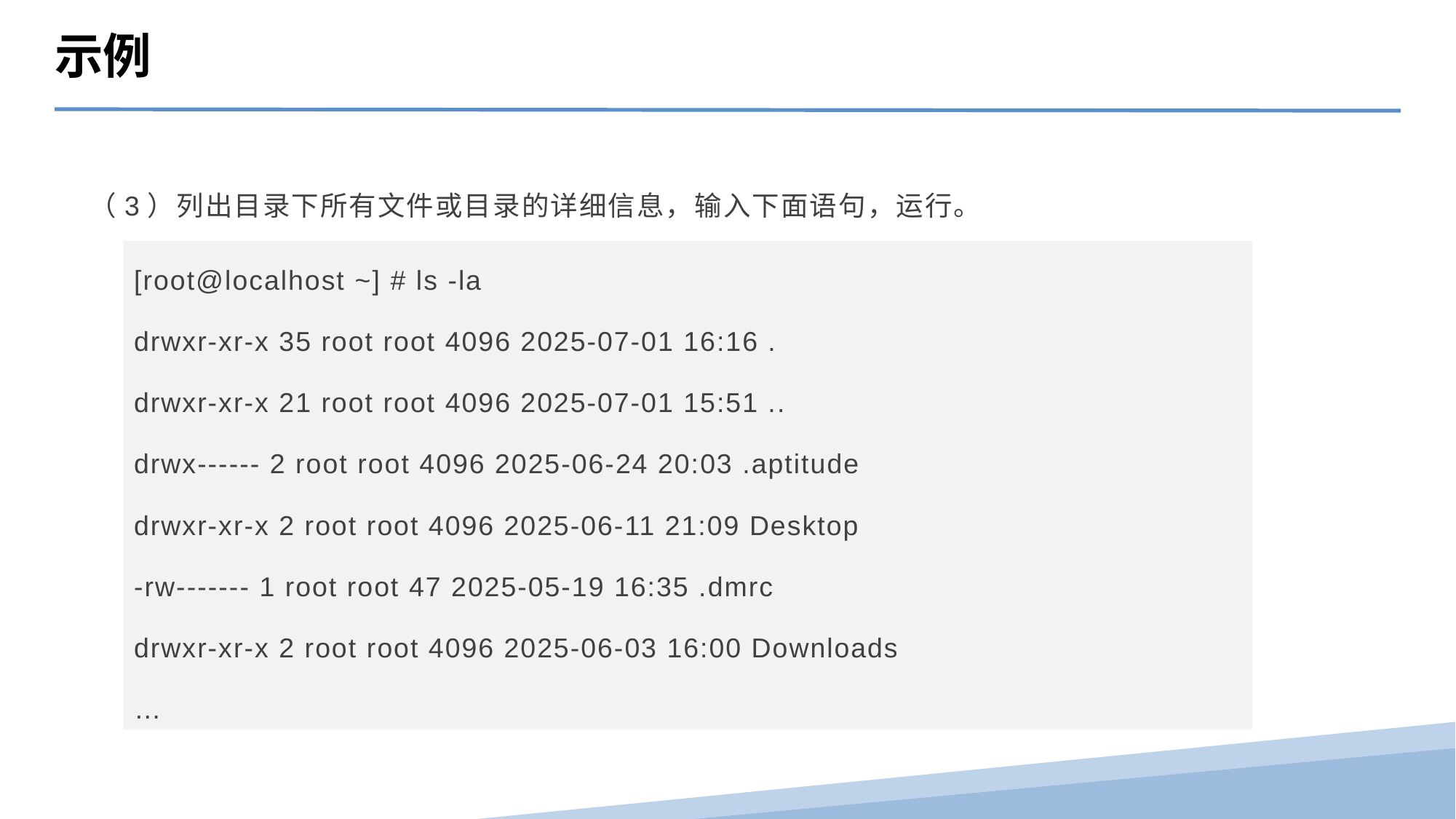

示例
（3）列出目录下所有文件或目录的详细信息，输入下面语句，运行。
[root@localhost ~] # ls -la
drwxr-xr-x 35 root root 4096 2025-07-01 16:16 .
drwxr-xr-x 21 root root 4096 2025-07-01 15:51 ..
drwx------ 2 root root 4096 2025-06-24 20:03 .aptitude
drwxr-xr-x 2 root root 4096 2025-06-11 21:09 Desktop
-rw------- 1 root root 47 2025-05-19 16:35 .dmrc
drwxr-xr-x 2 root root 4096 2025-06-03 16:00 Downloads
…